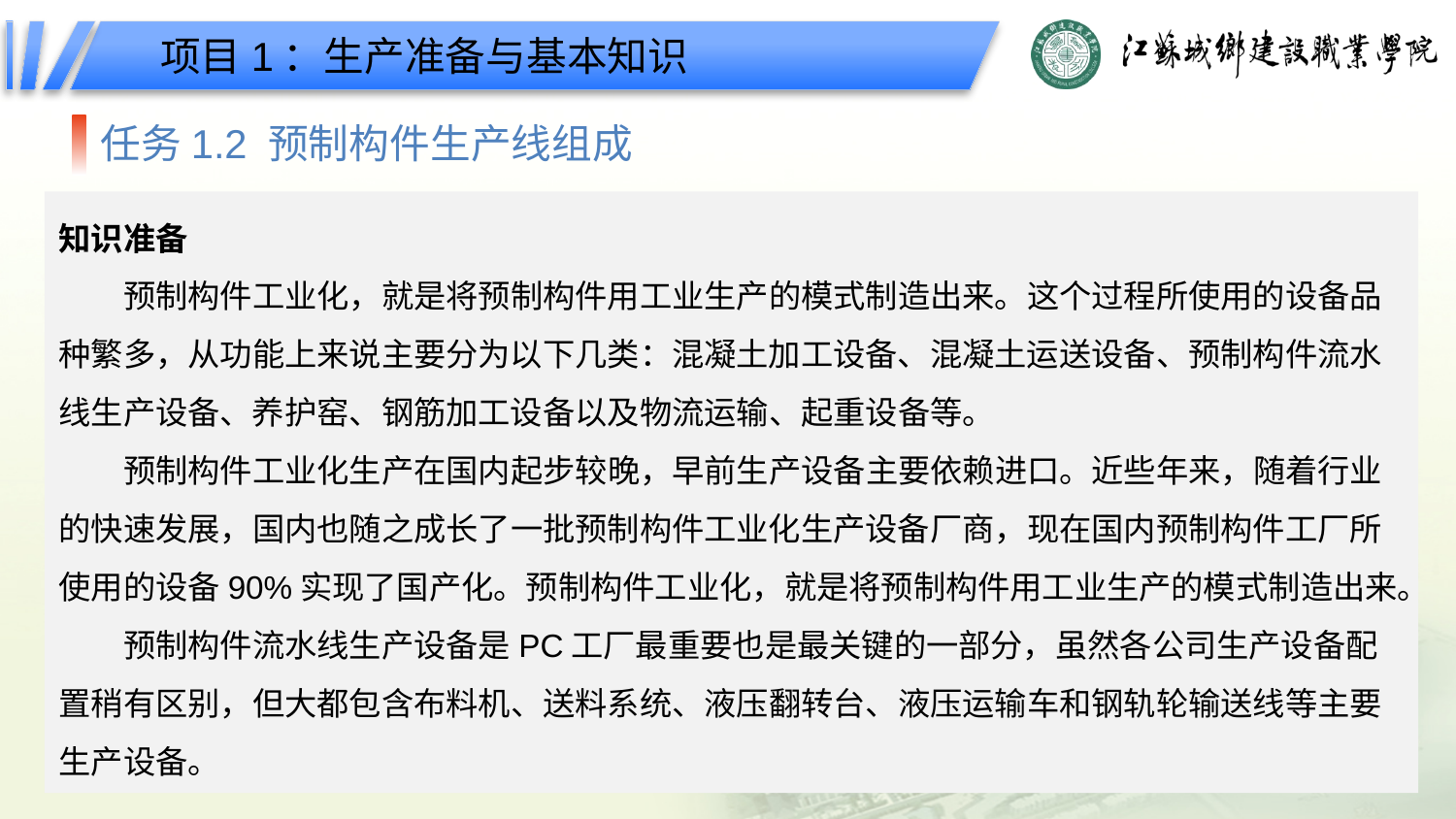

项目1：生产准备与基本知识
任务1.2 预制构件生产线组成

知识准备
预制构件工业化，就是将预制构件用工业生产的模式制造出来。这个过程所使用的设备品种繁多，从功能上来说主要分为以下几类：混凝土加工设备、混凝土运送设备、预制构件流水线生产设备、养护窑、钢筋加工设备以及物流运输、起重设备等。
预制构件工业化生产在国内起步较晚，早前生产设备主要依赖进口。近些年来，随着行业的快速发展，国内也随之成长了一批预制构件工业化生产设备厂商，现在国内预制构件工厂所使用的设备90%实现了国产化。预制构件工业化，就是将预制构件用工业生产的模式制造出来。
预制构件流水线生产设备是PC工厂最重要也是最关键的一部分，虽然各公司生产设备配置稍有区别，但大都包含布料机、送料系统、液压翻转台、液压运输车和钢轨轮输送线等主要生产设备。